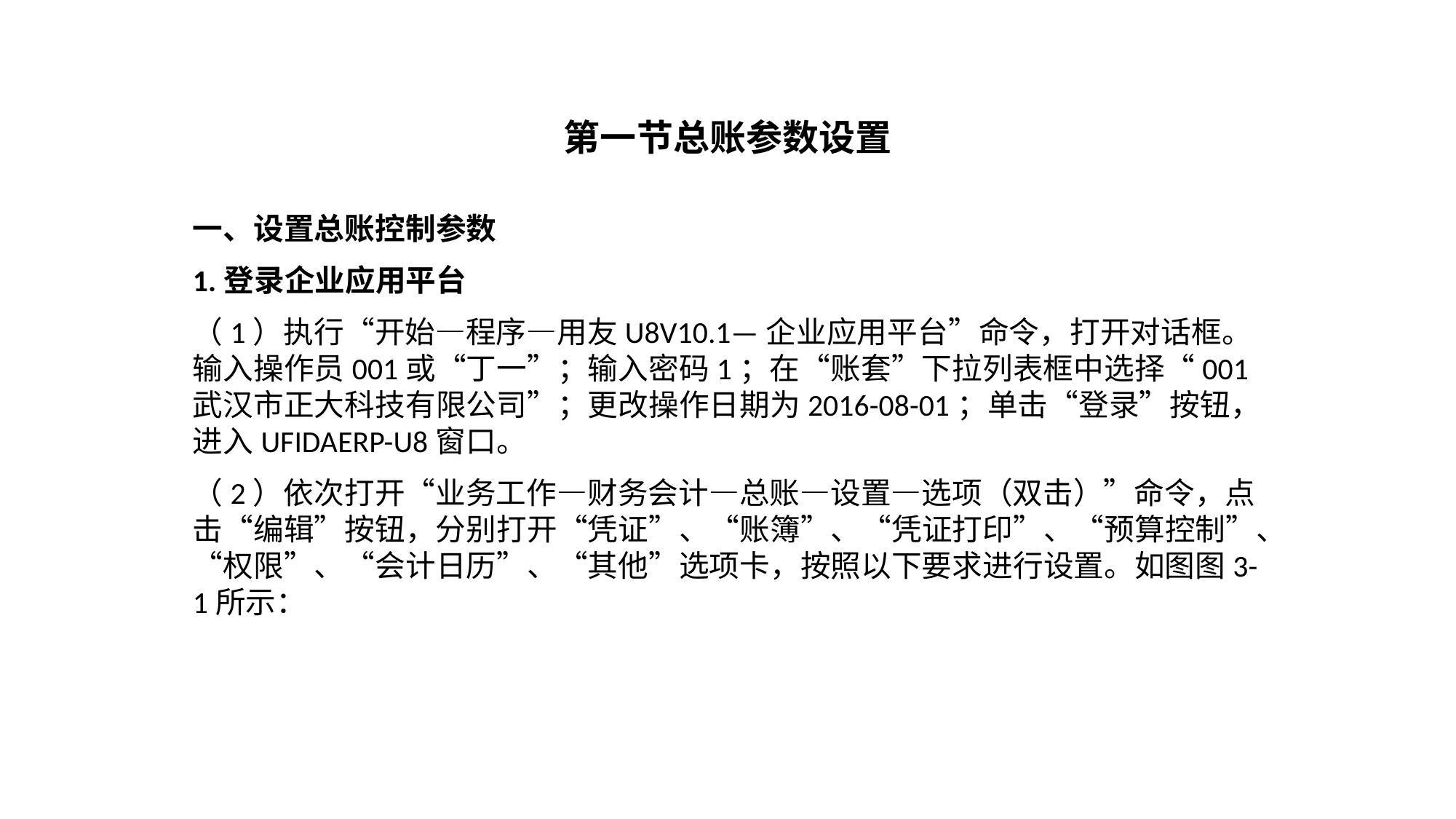

# 第一节总账参数设置
一、设置总账控制参数
1.登录企业应用平台
（1）执行“开始—程序—用友U8V10.1—企业应用平台”命令，打开对话框。输入操作员001或“丁一”；输入密码1；在“账套”下拉列表框中选择“001武汉市正大科技有限公司”；更改操作日期为2016-08-01；单击“登录”按钮，进入UFIDAERP-U8窗口。
（2）依次打开“业务工作—财务会计—总账—设置—选项（双击）”命令，点击“编辑”按钮，分别打开“凭证”、“账簿”、“凭证打印”、“预算控制”、“权限”、“会计日历”、“其他”选项卡，按照以下要求进行设置。如图图3- 1所示：